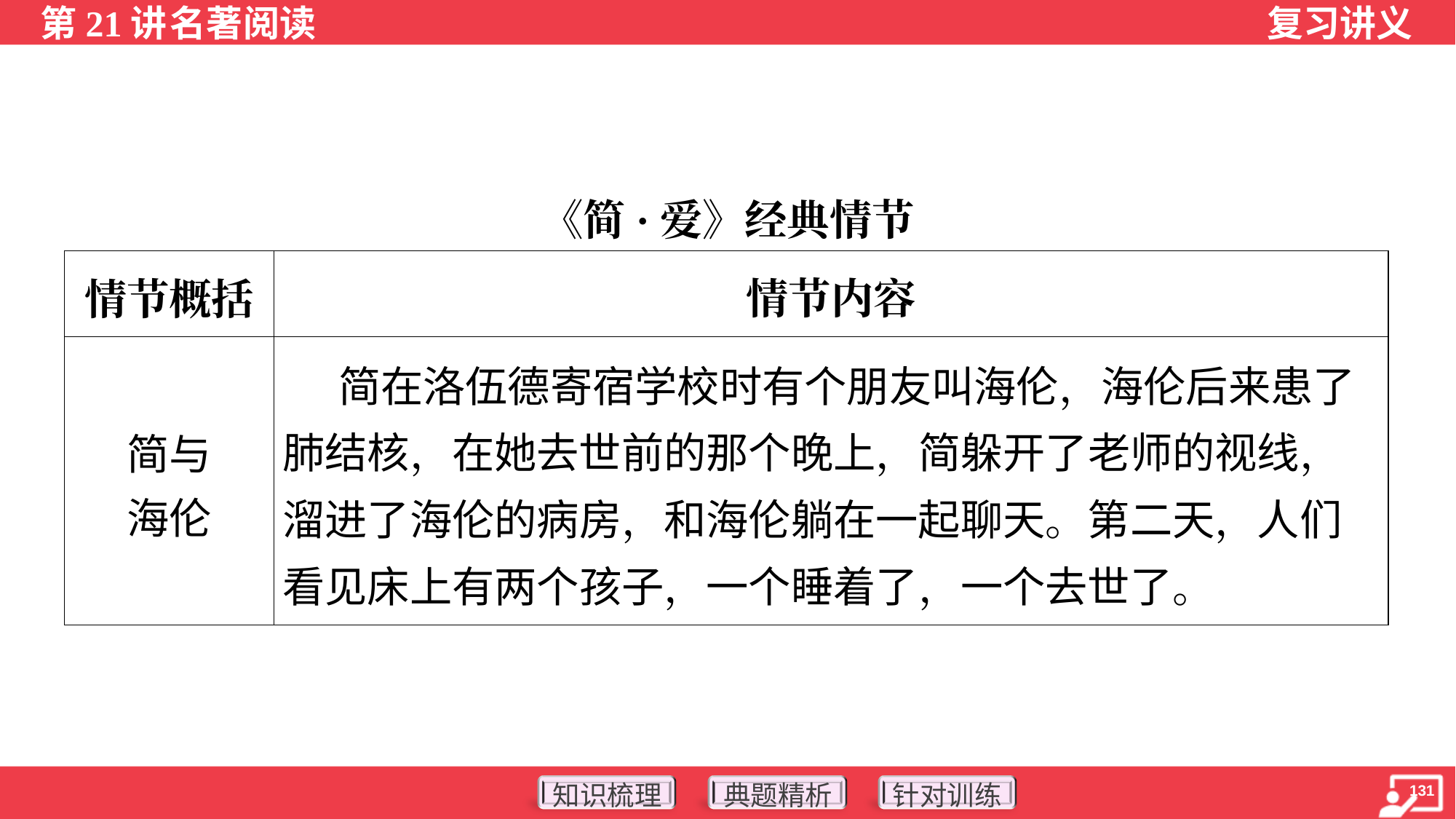

《简·爱》经典情节
| 情节概括 | 情节内容 |
| --- | --- |
| 简与 海伦 | 简在洛伍德寄宿学校时有个朋友叫海伦，海伦后来患了肺结核，在她去世前的那个晚上，简躲开了老师的视线，溜进了海伦的病房，和海伦躺在一起聊天。第二天，人们看见床上有两个孩子，一个睡着了，一个去世了。 |